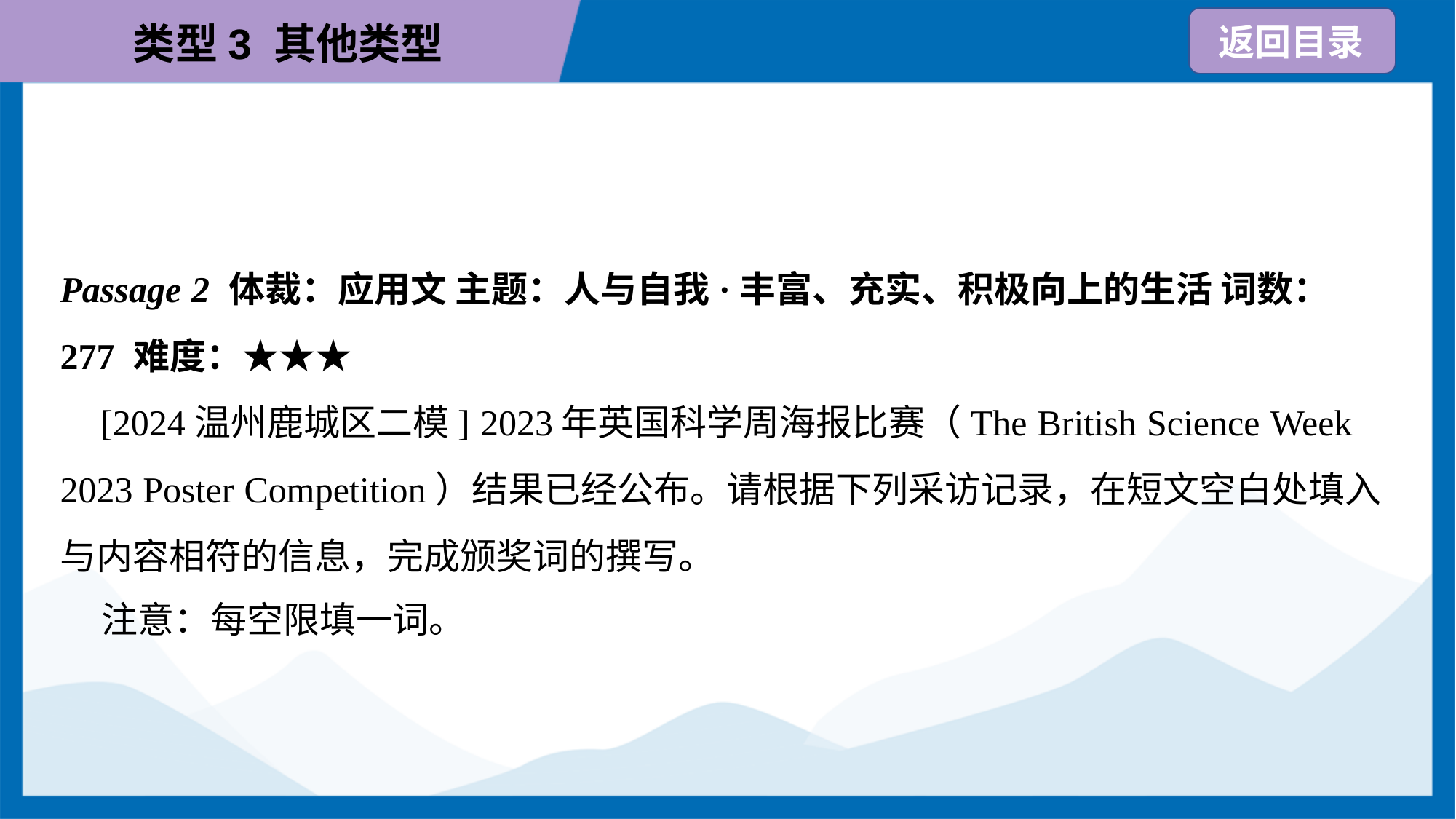

Passage 2 体裁：应用文 主题：人与自我·丰富、充实、积极向上的生活 词数：
277 难度：★★★
    [2024温州鹿城区二模] 2023年英国科学周海报比赛（The British Science Week
2023 Poster Competition）结果已经公布。请根据下列采访记录，在短文空白处填入
与内容相符的信息，完成颁奖词的撰写。
    注意：每空限填一词。